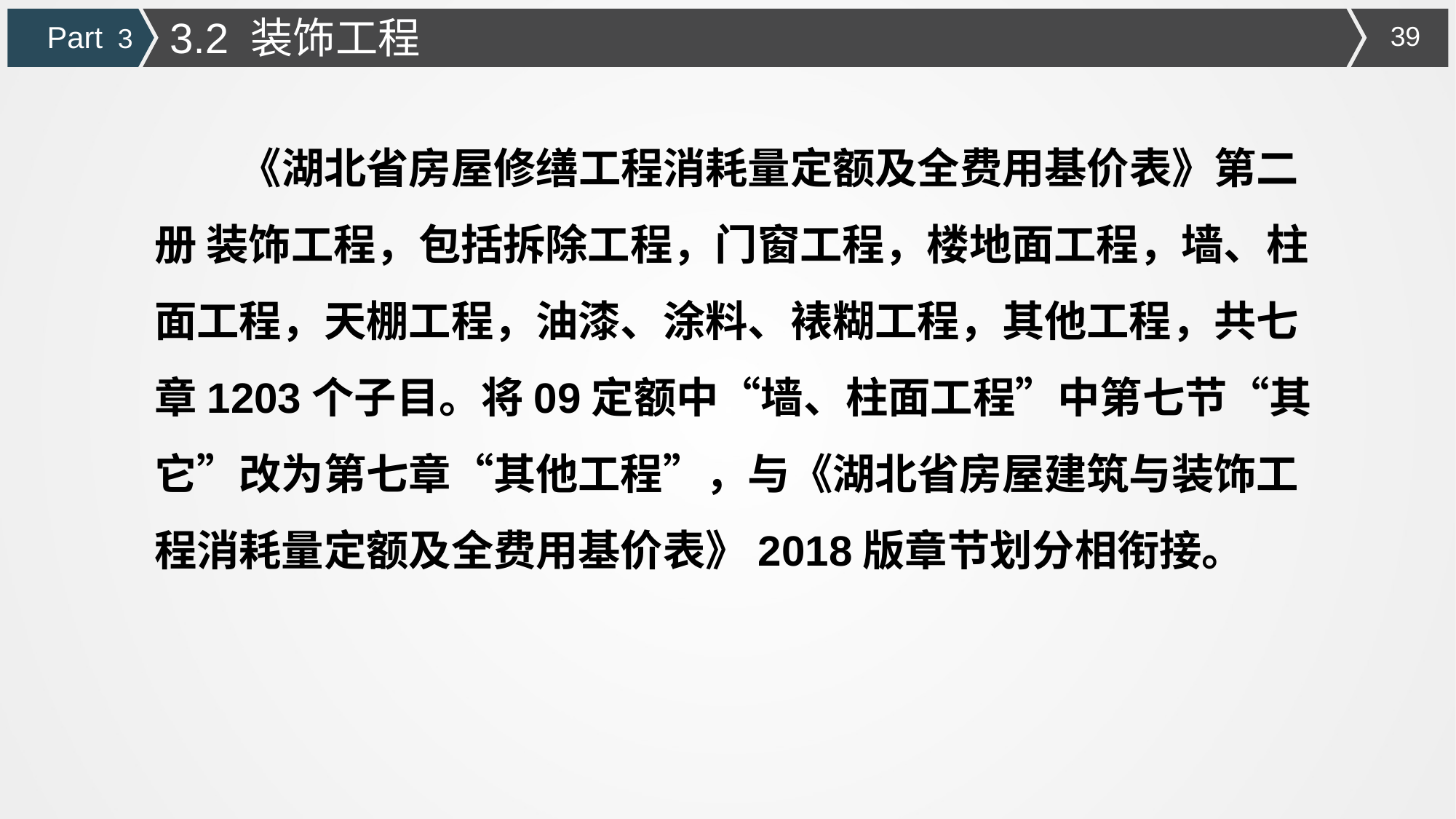

3.2 装饰工程
Part  3
《湖北省房屋修缮工程消耗量定额及全费用基价表》第二册 装饰工程，包括拆除工程，门窗工程，楼地面工程，墙、柱面工程，天棚工程，油漆、涂料、裱糊工程，其他工程，共七章1203个子目。将09定额中“墙、柱面工程”中第七节“其它”改为第七章“其他工程”，与《湖北省房屋建筑与装饰工程消耗量定额及全费用基价表》2018版章节划分相衔接。